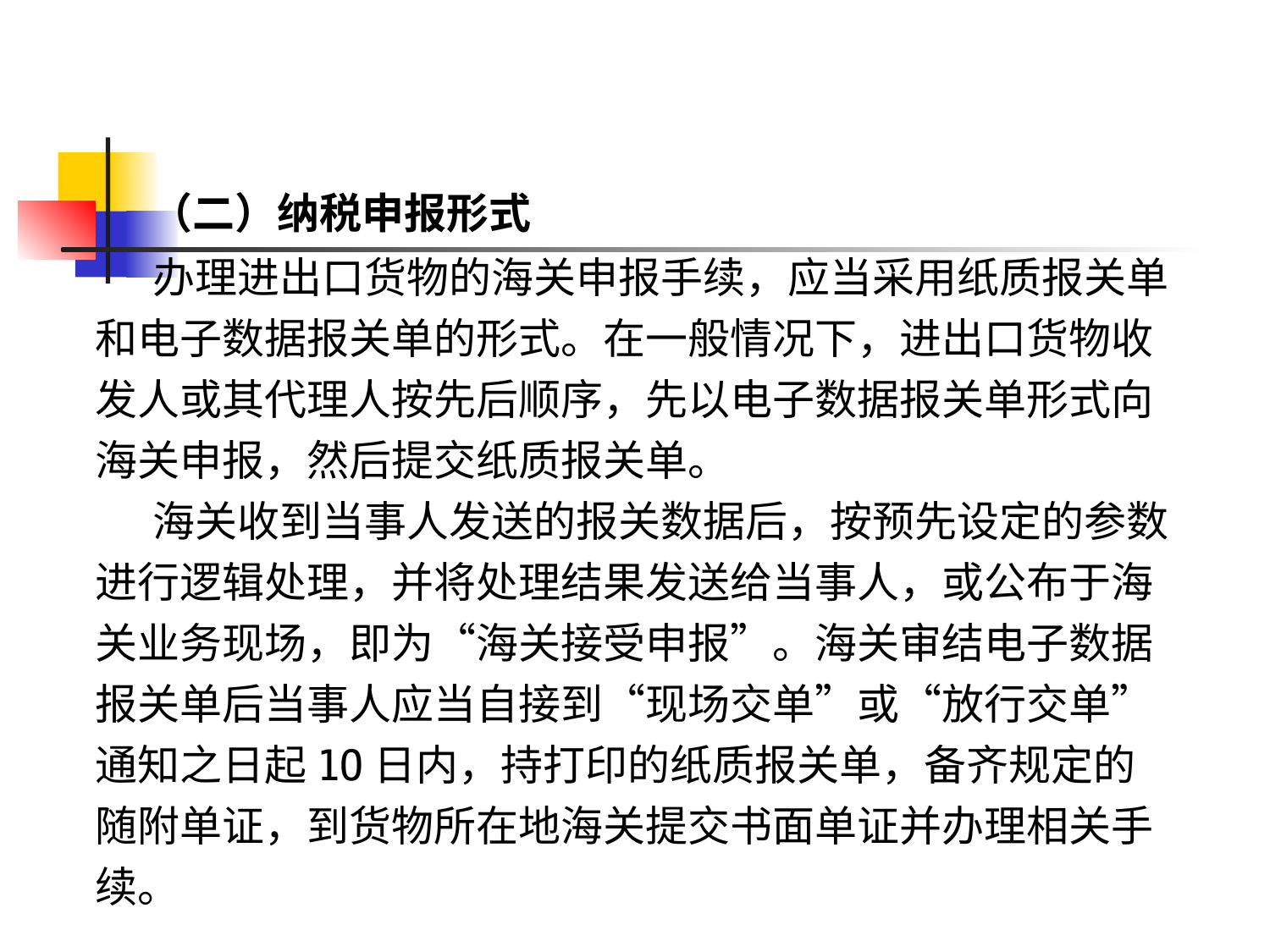

（二）纳税申报形式
          办理进出口货物的海关申报手续，应当采用纸质报关单和电子数据报关单的形式。在一般情况下，进出口货物收发人或其代理人按先后顺序，先以电子数据报关单形式向海关申报，然后提交纸质报关单。
          海关收到当事人发送的报关数据后，按预先设定的参数进行逻辑处理，并将处理结果发送给当事人，或公布于海关业务现场，即为“海关接受申报”。海关审结电子数据报关单后当事人应当自接到“现场交单”或“放行交单”通知之日起10日内，持打印的纸质报关单，备齐规定的随附单证，到货物所在地海关提交书面单证并办理相关手续。